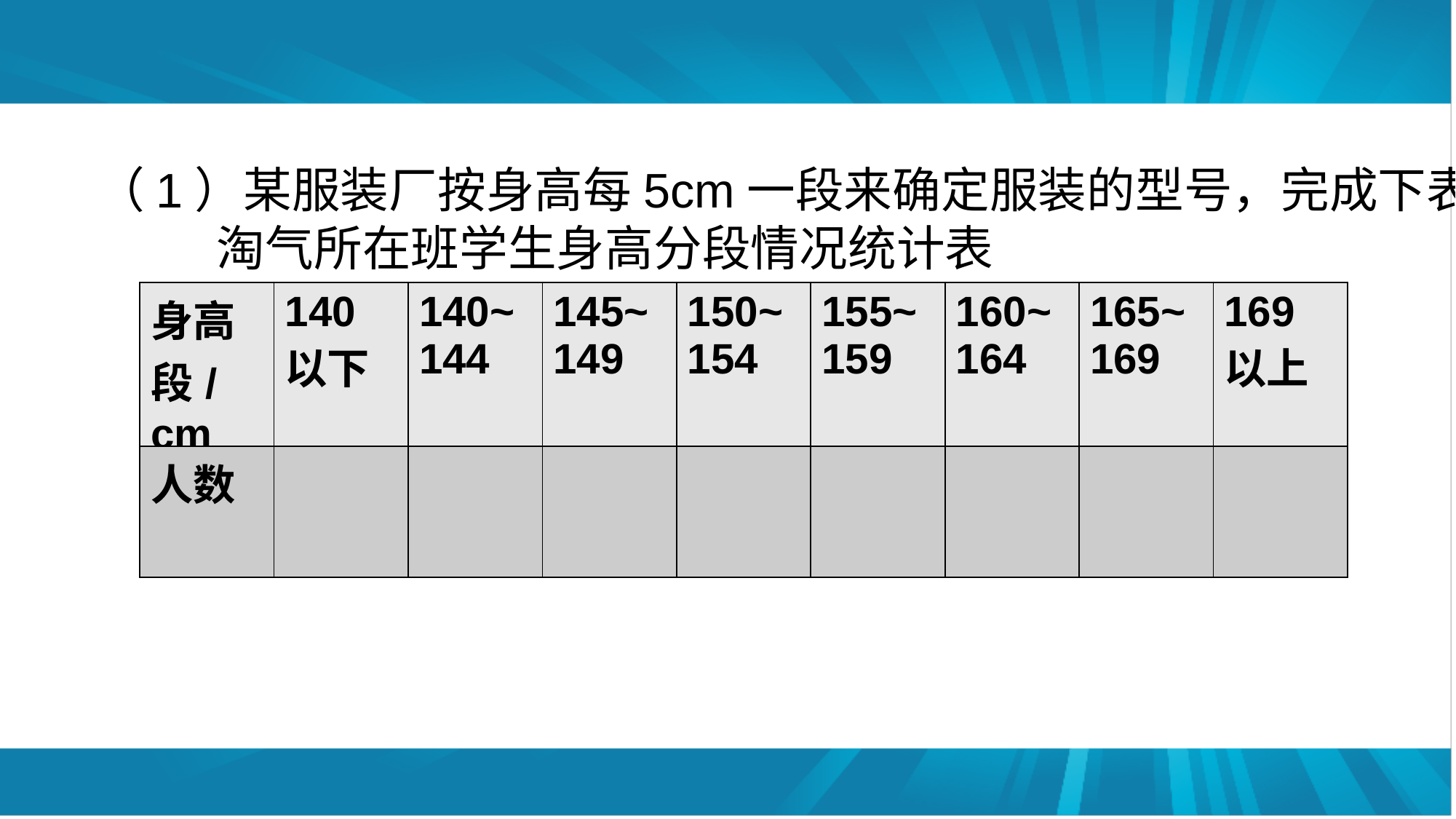

（1）某服装厂按身高每5cm一段来确定服装的型号，完成下表。
          淘气所在班学生身高分段情况统计表
| 身高段/cm | 140以下 | 140~144 | 145~149 | 150~154 | 155~159 | 160~164 | 165~169 | 169以上 |
| --- | --- | --- | --- | --- | --- | --- | --- | --- |
| 人数 |  |  |  |  |  |  |  |  |